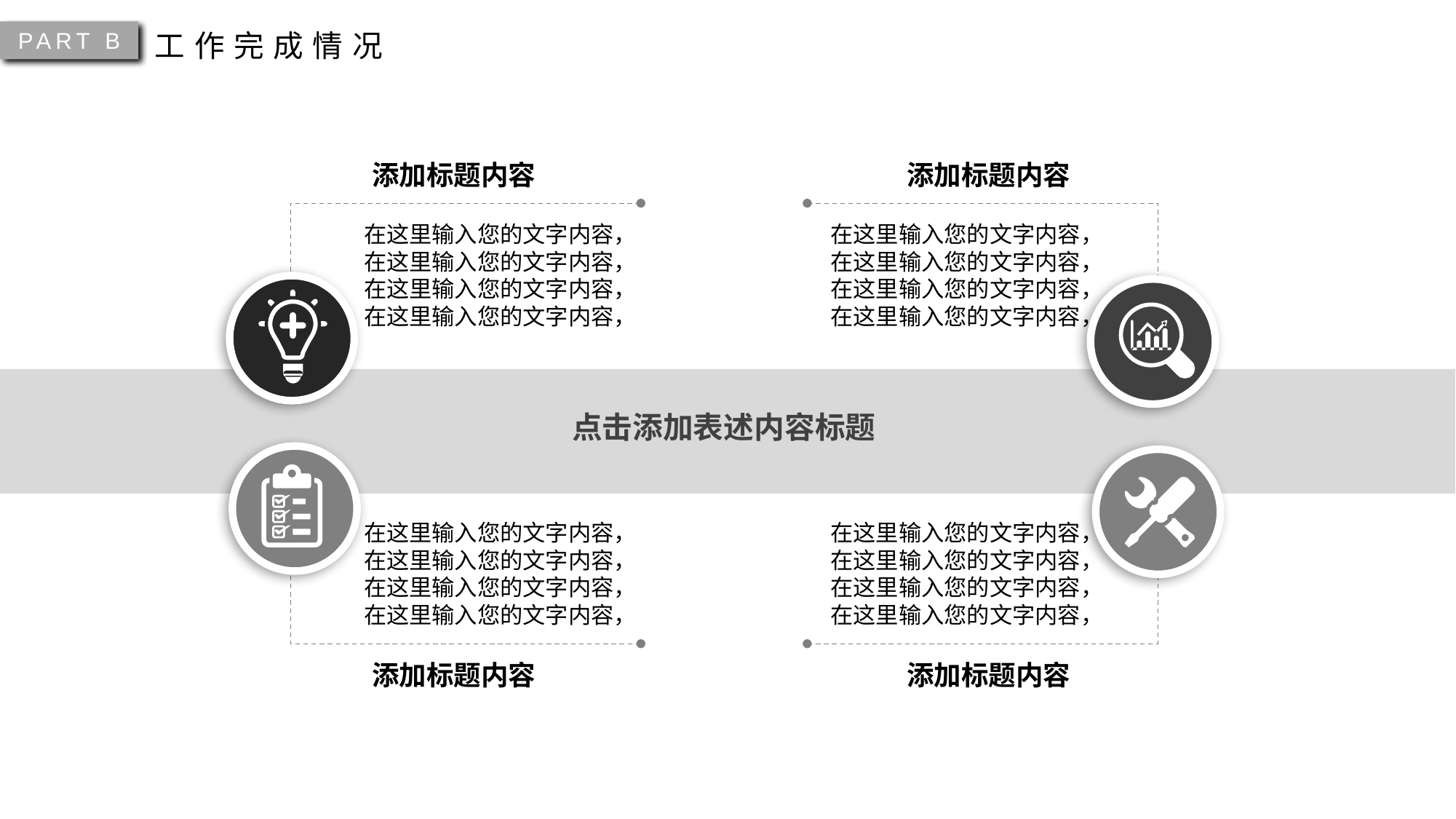

PART B
工作完成情况
添加标题内容
添加标题内容

在这里输入您的文字内容，在这里输入您的文字内容，在这里输入您的文字内容，在这里输入您的文字内容，
在这里输入您的文字内容，在这里输入您的文字内容，在这里输入您的文字内容，在这里输入您的文字内容，

点击添加表述内容标题

在这里输入您的文字内容，在这里输入您的文字内容，在这里输入您的文字内容，在这里输入您的文字内容，
在这里输入您的文字内容，在这里输入您的文字内容，在这里输入您的文字内容，在这里输入您的文字内容，

添加标题内容
添加标题内容